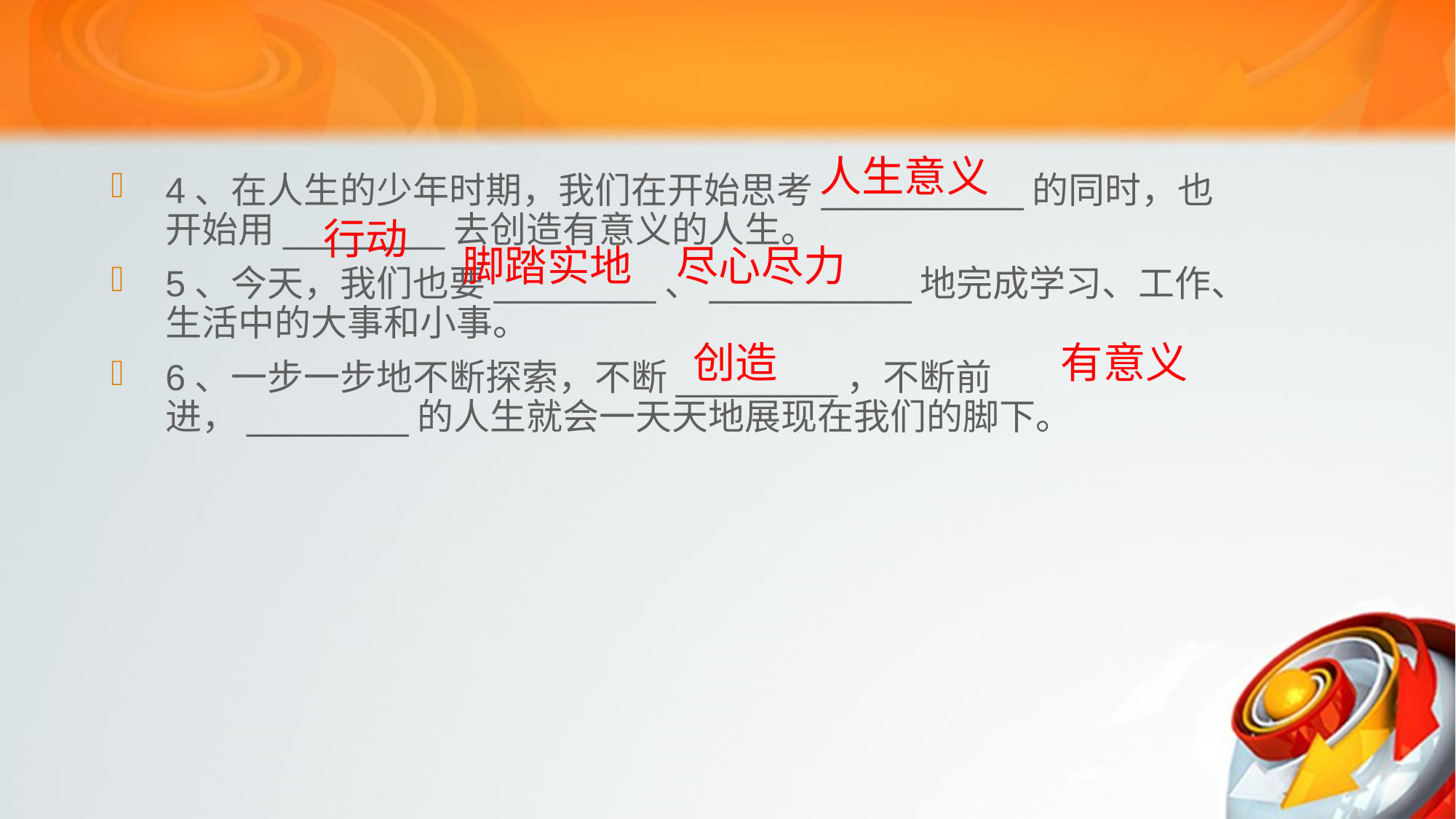

人生意义
4、在人生的少年时期，我们在开始思考__________的同时，也开始用________去创造有意义的人生。
5、今天，我们也要________、__________地完成学习、工作、生活中的大事和小事。
6、一步一步地不断探索，不断________，不断前进，________的人生就会一天天地展现在我们的脚下。
     行动
脚踏实地
尽心尽力
   创造
有意义